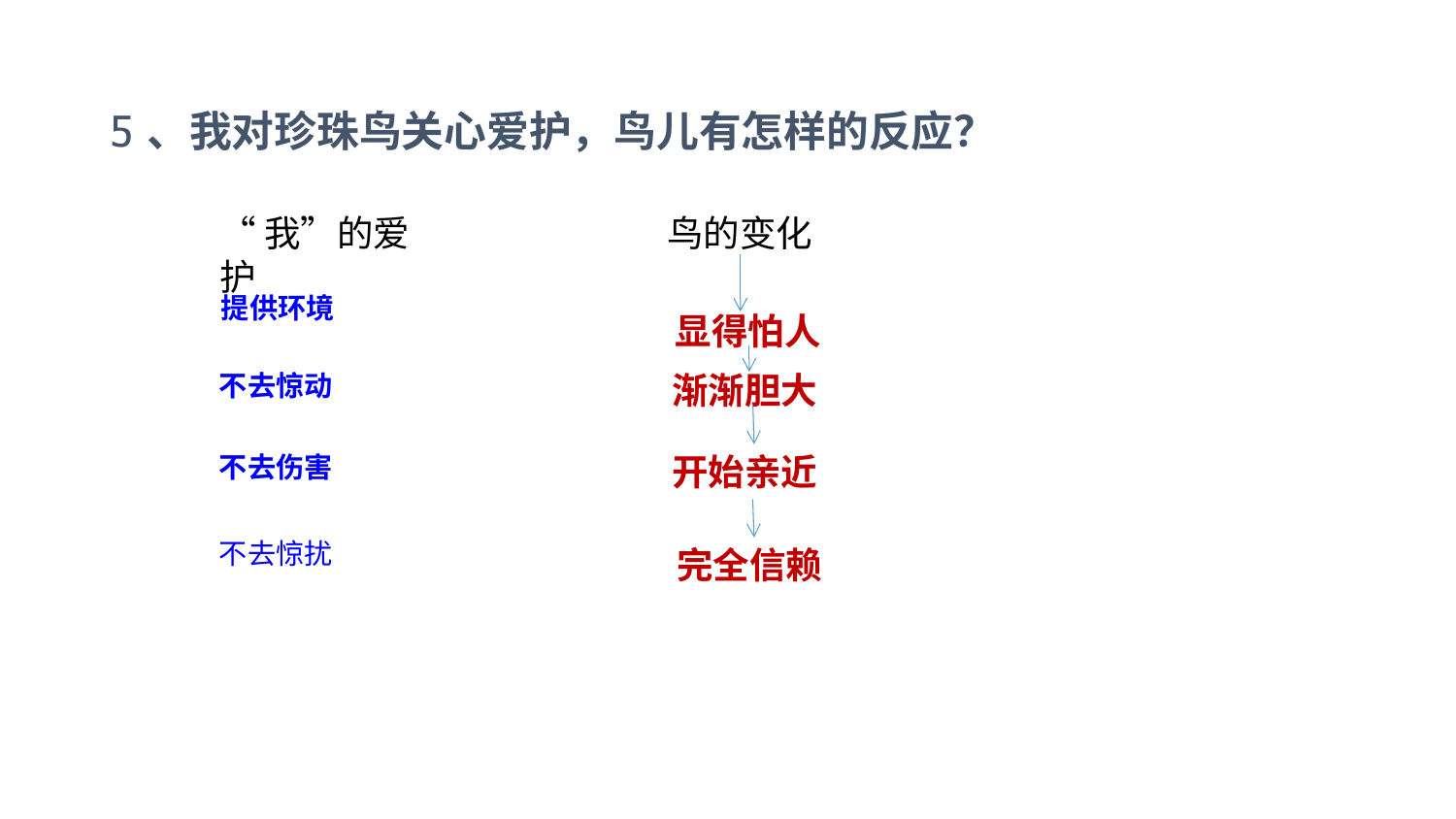

5、我对珍珠鸟关心爱护，鸟儿有怎样的反应？

鸟的变化
“我”的爱护
 提供环境
 显得怕人
 渐渐胆大
不去惊动
不去伤害
 开始亲近
不去惊扰
完全信赖